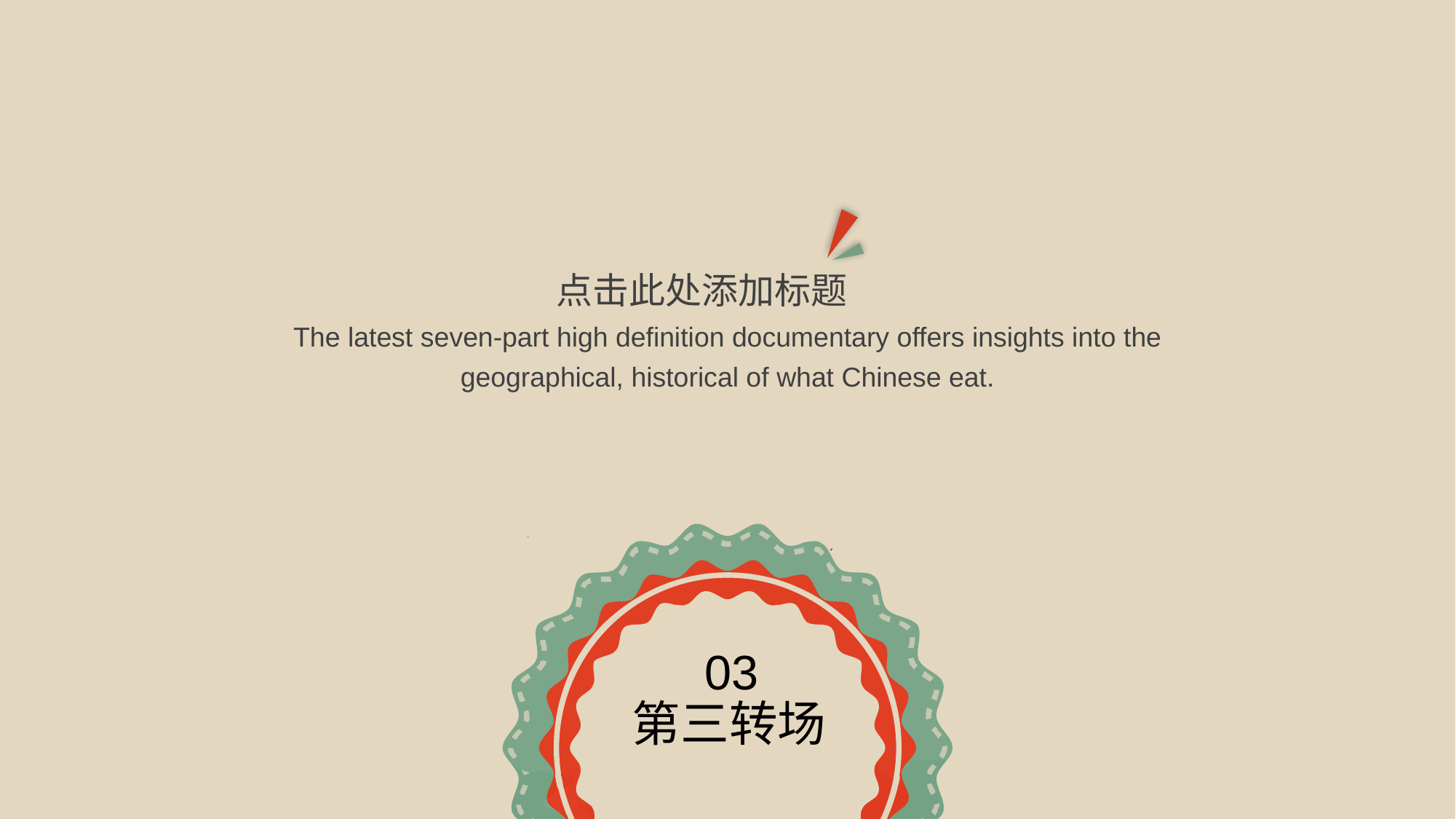

点击此处添加标题
The latest seven-part high definition documentary offers insights into the geographical, historical of what Chinese eat.

03
第三转场